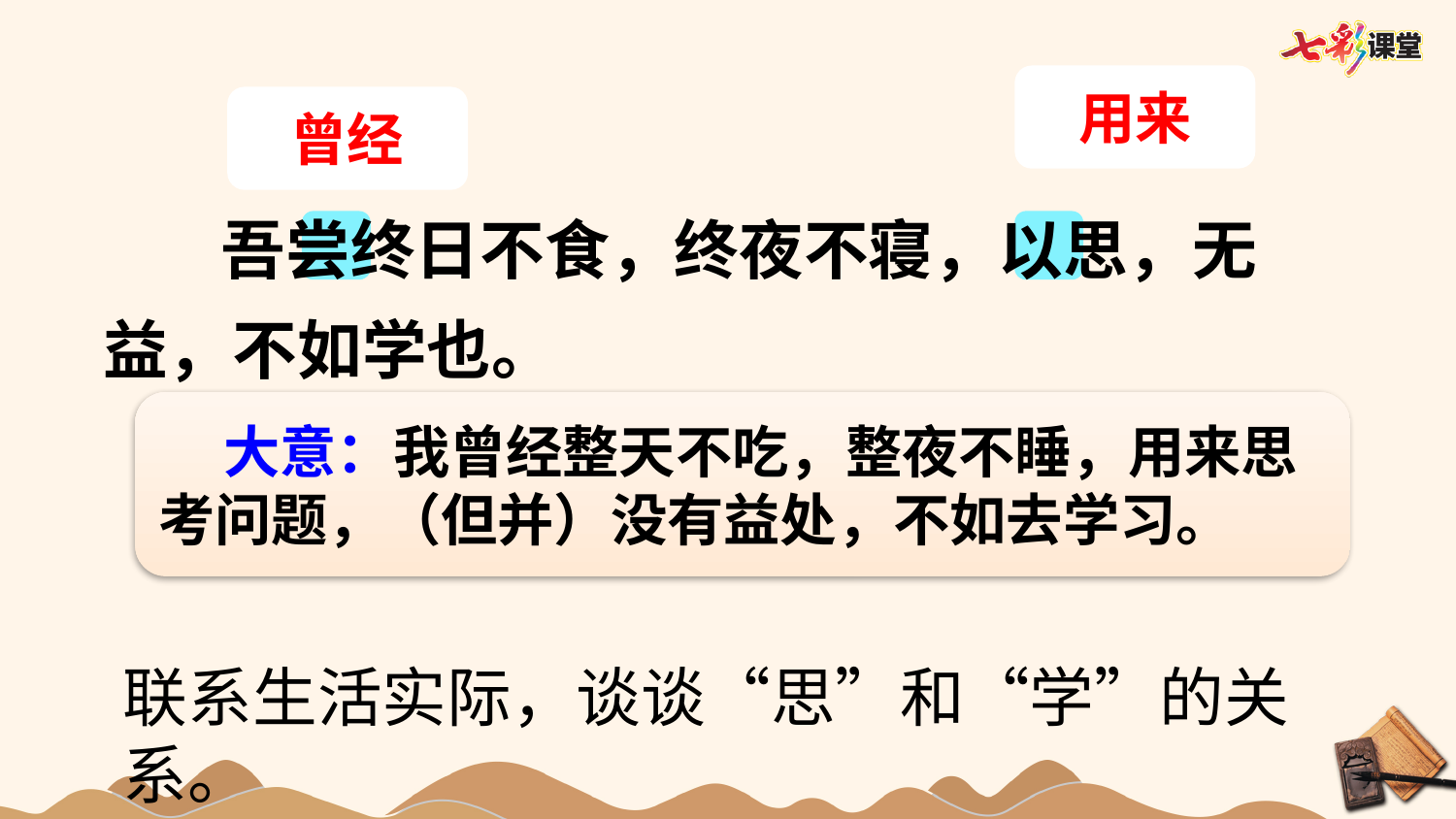

用来
曾经
  吾尝终日不食，终夜不寝，以思，无益，不如学也。

    大意：我曾经整天不吃，整夜不睡，用来思考问题，（但并）没有益处，不如去学习。
联系生活实际，谈谈“思”和“学”的关系。